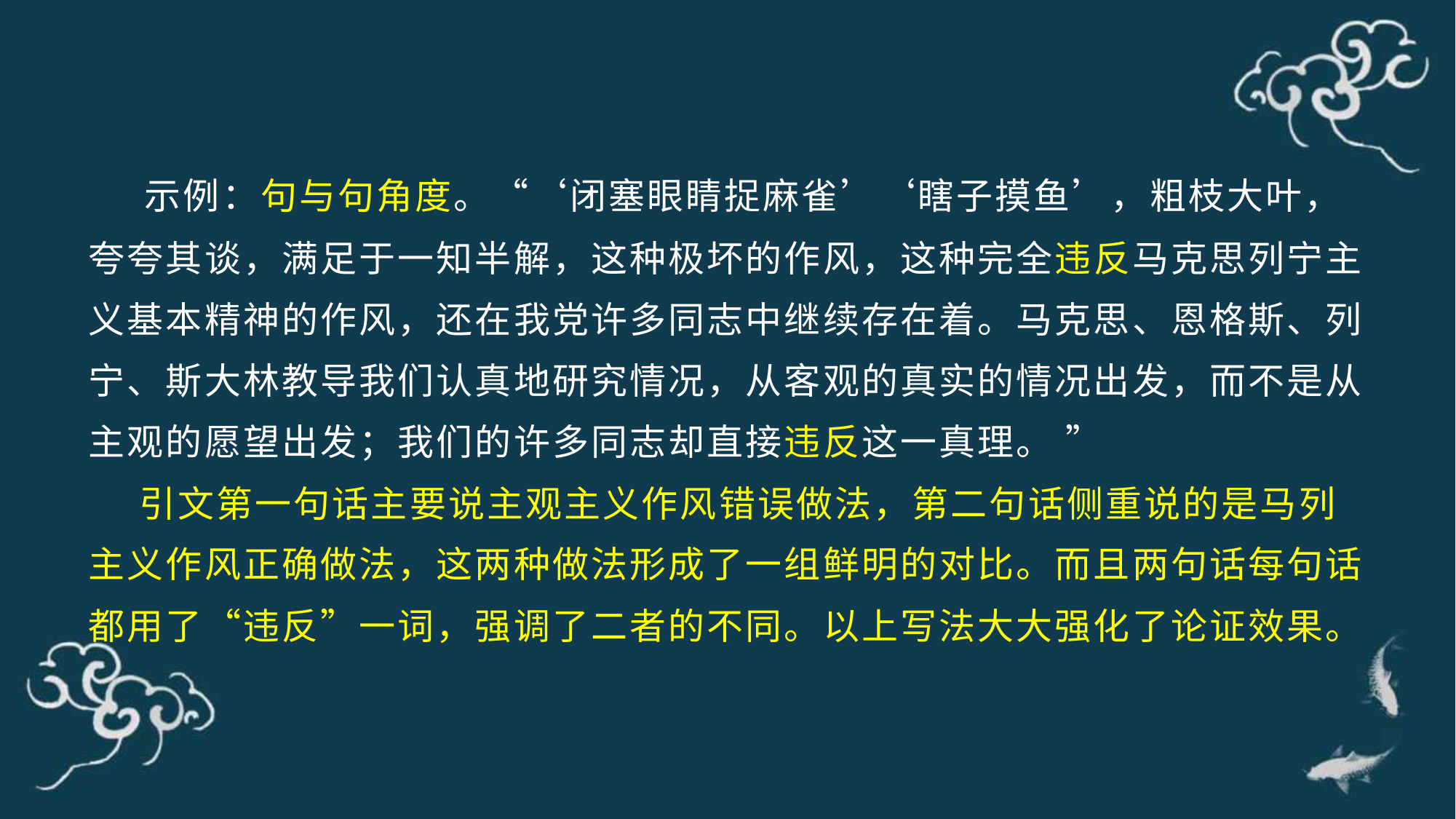

示例：句与句角度。“‘闭塞眼睛捉麻雀’‘瞎子摸鱼’，粗枝大叶，夸夸其谈，满足于一知半解，这种极坏的作风，这种完全违反马克思列宁主义基本精神的作风，还在我党许多同志中继续存在着。马克思、恩格斯、列宁、斯大林教导我们认真地研究情况，从客观的真实的情况出发，而不是从主观的愿望出发；我们的许多同志却直接违反这一真理。 ”
    引文第一句话主要说主观主义作风错误做法，第二句话侧重说的是马列主义作风正确做法，这两种做法形成了一组鲜明的对比。而且两句话每句话都用了“违反”一词，强调了二者的不同。以上写法大大强化了论证效果。